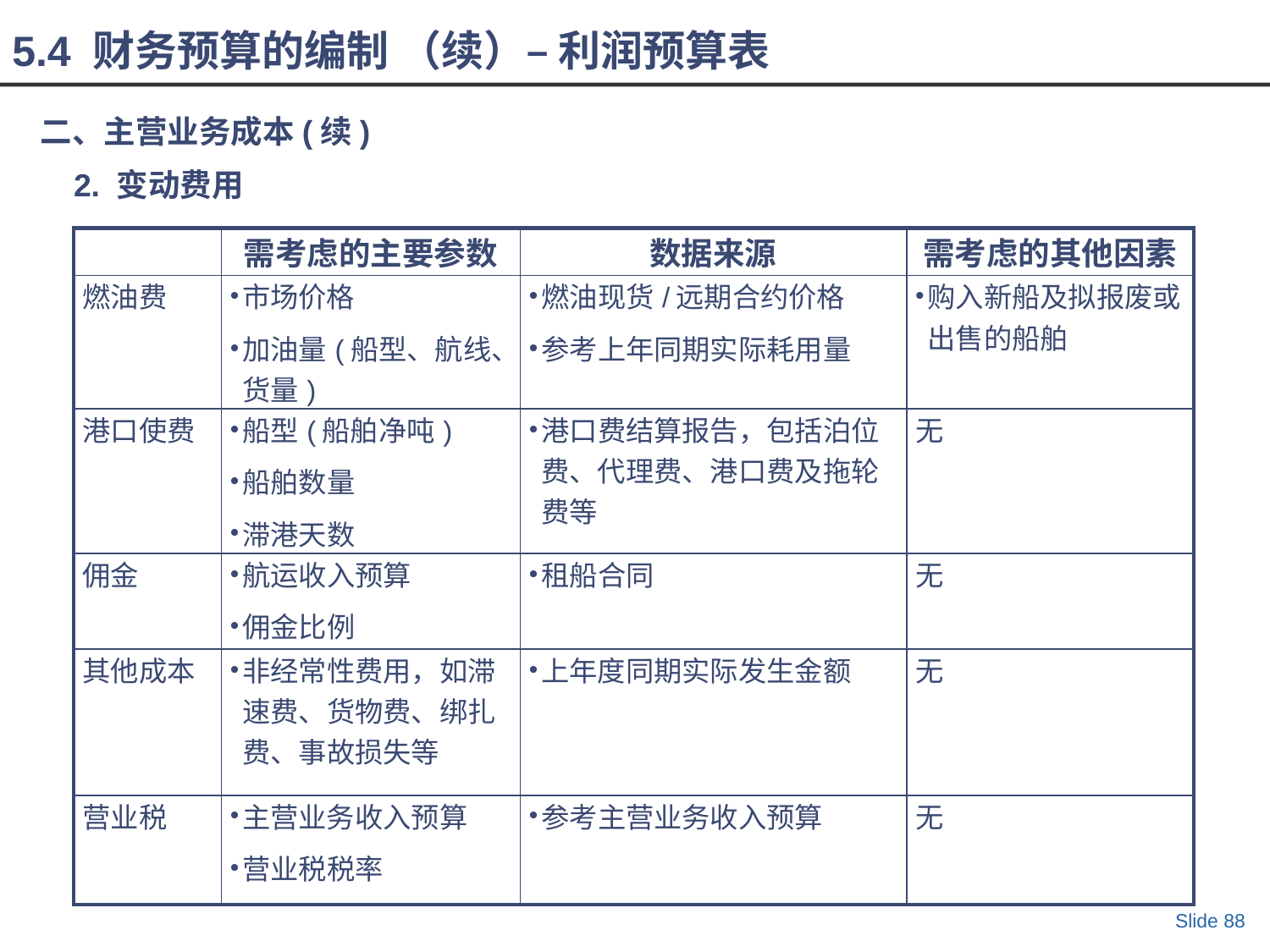

5.4 财务预算的编制 （续）– 利润预算表

二、主营业务成本(续)
2. 变动费用
|  | 需考虑的主要参数 | 数据来源 | 需考虑的其他因素 |
| --- | --- | --- | --- |
| 燃油费 | 市场价格 加油量(船型、航线、货量) | 燃油现货/远期合约价格 参考上年同期实际耗用量 | 购入新船及拟报废或出售的船舶 |
| 港口使费 | 船型(船舶净吨) 船舶数量 滞港天数 | 港口费结算报告，包括泊位费、代理费、港口费及拖轮费等 | 无 |
| 佣金 | 航运收入预算 佣金比例 | 租船合同 | 无 |
| 其他成本 | 非经常性费用，如滞速费、货物费、绑扎费、事故损失等 | 上年度同期实际发生金额 | 无 |
| 营业税 | 主营业务收入预算 营业税税率 | 参考主营业务收入预算 | 无 |
Slide 88